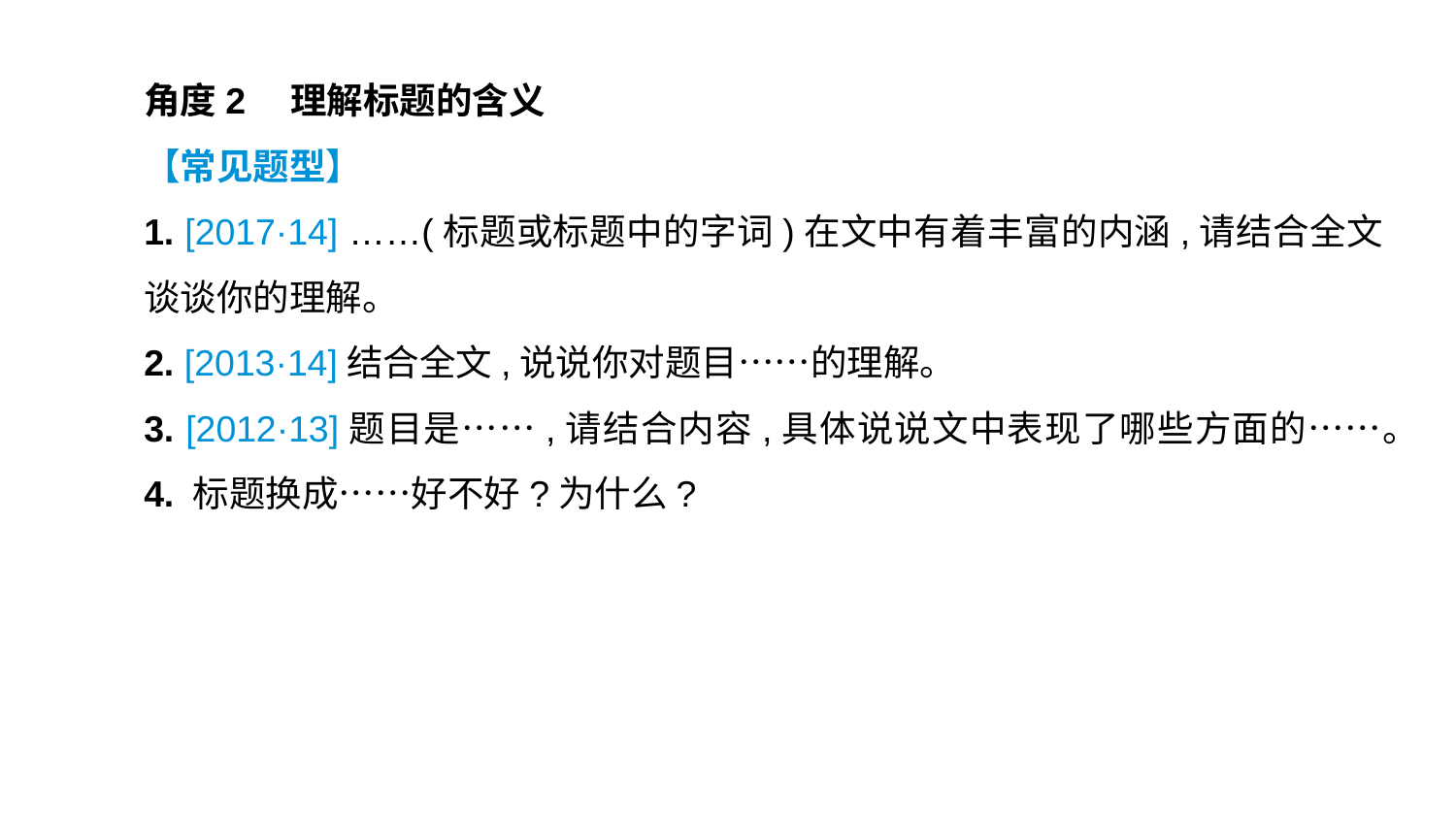

角度2　理解标题的含义
【常见题型】
1. [2017·14] ……(标题或标题中的字词)在文中有着丰富的内涵,请结合全文谈谈你的理解。
2. [2013·14]结合全文,说说你对题目……的理解。
3. [2012·13]题目是……,请结合内容,具体说说文中表现了哪些方面的……。
4. 标题换成……好不好?为什么?